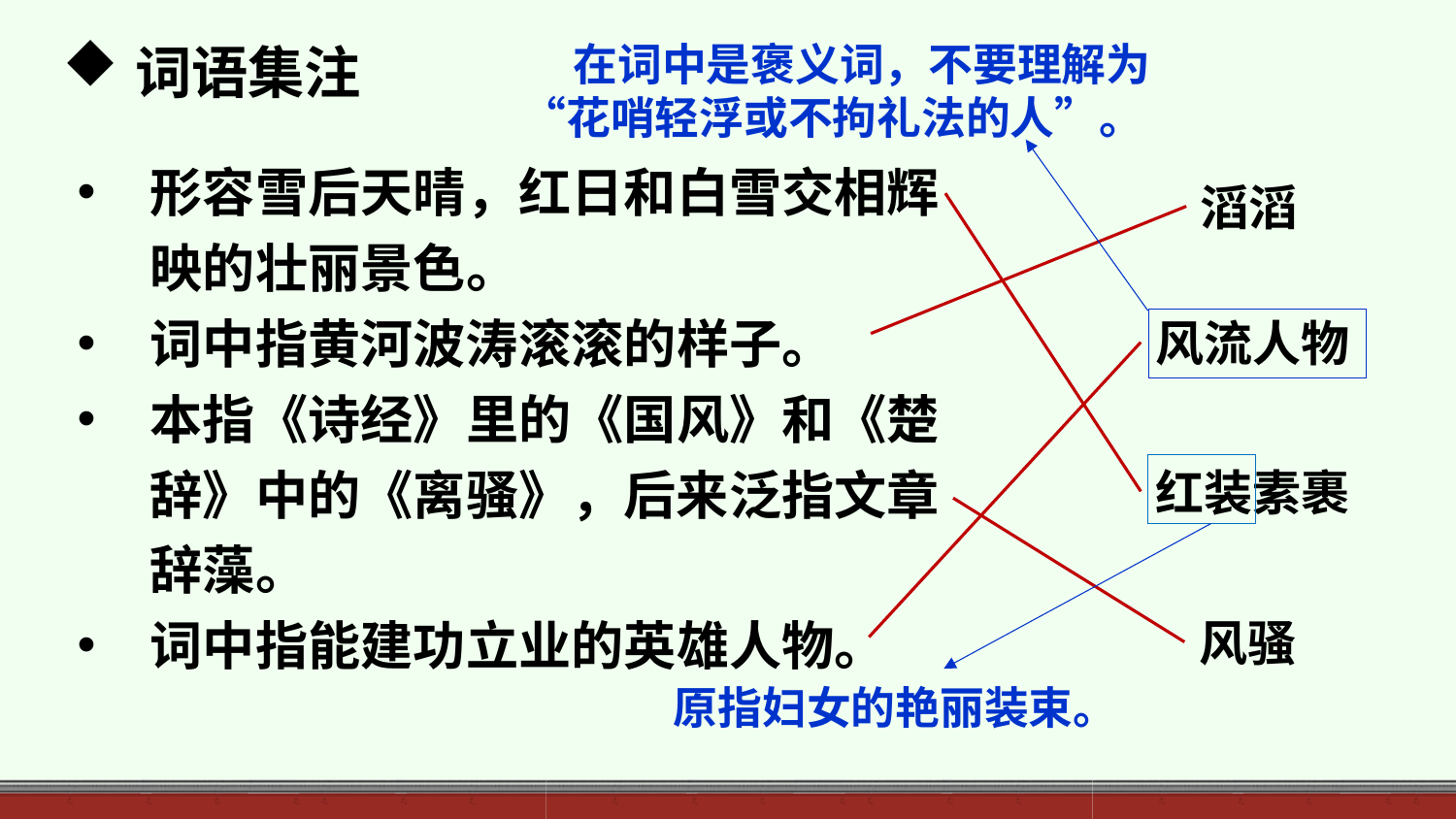

在词中是褒义词，不要理解为“花哨轻浮或不拘礼法的人”。
词语集注
形容雪后天晴，红日和白雪交相辉映的壮丽景色。
词中指黄河波涛滚滚的样子。
本指《诗经》里的《国风》和《楚辞》中的《离骚》，后来泛指文章辞藻。
词中指能建功立业的英雄人物。

滔滔
风流人物

红装素裹
风骚
原指妇女的艳丽装束。